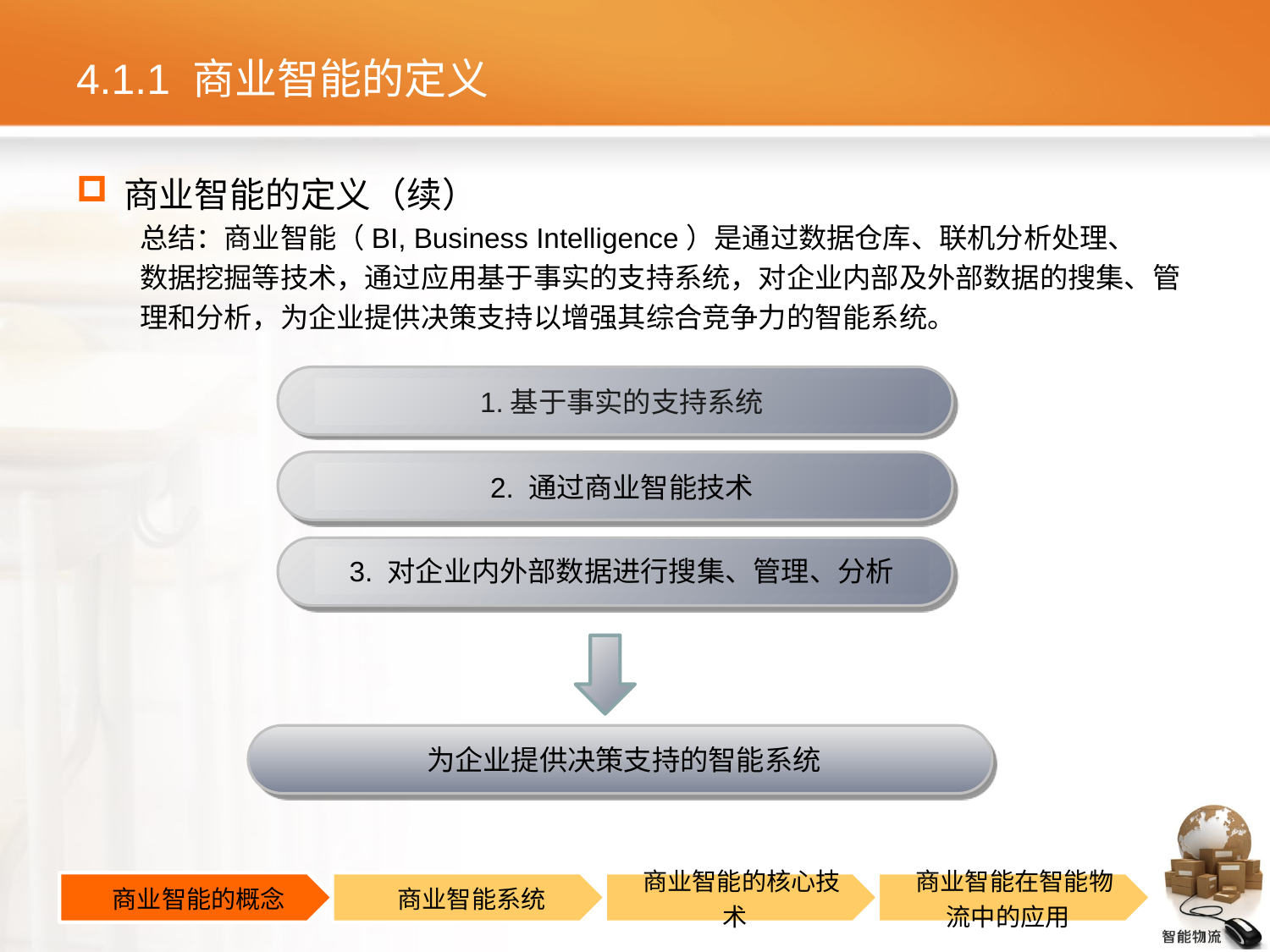

# 4.1.1 商业智能的定义
商业智能的定义（续）
总结：商业智能（BI, Business Intelligence）是通过数据仓库、联机分析处理、
数据挖掘等技术，通过应用基于事实的支持系统，对企业内部及外部数据的搜集、管
理和分析，为企业提供决策支持以增强其综合竞争力的智能系统。

1.基于事实的支持系统

2. 通过商业智能技术

3. 对企业内外部数据进行搜集、管理、分析

为企业提供决策支持的智能系统